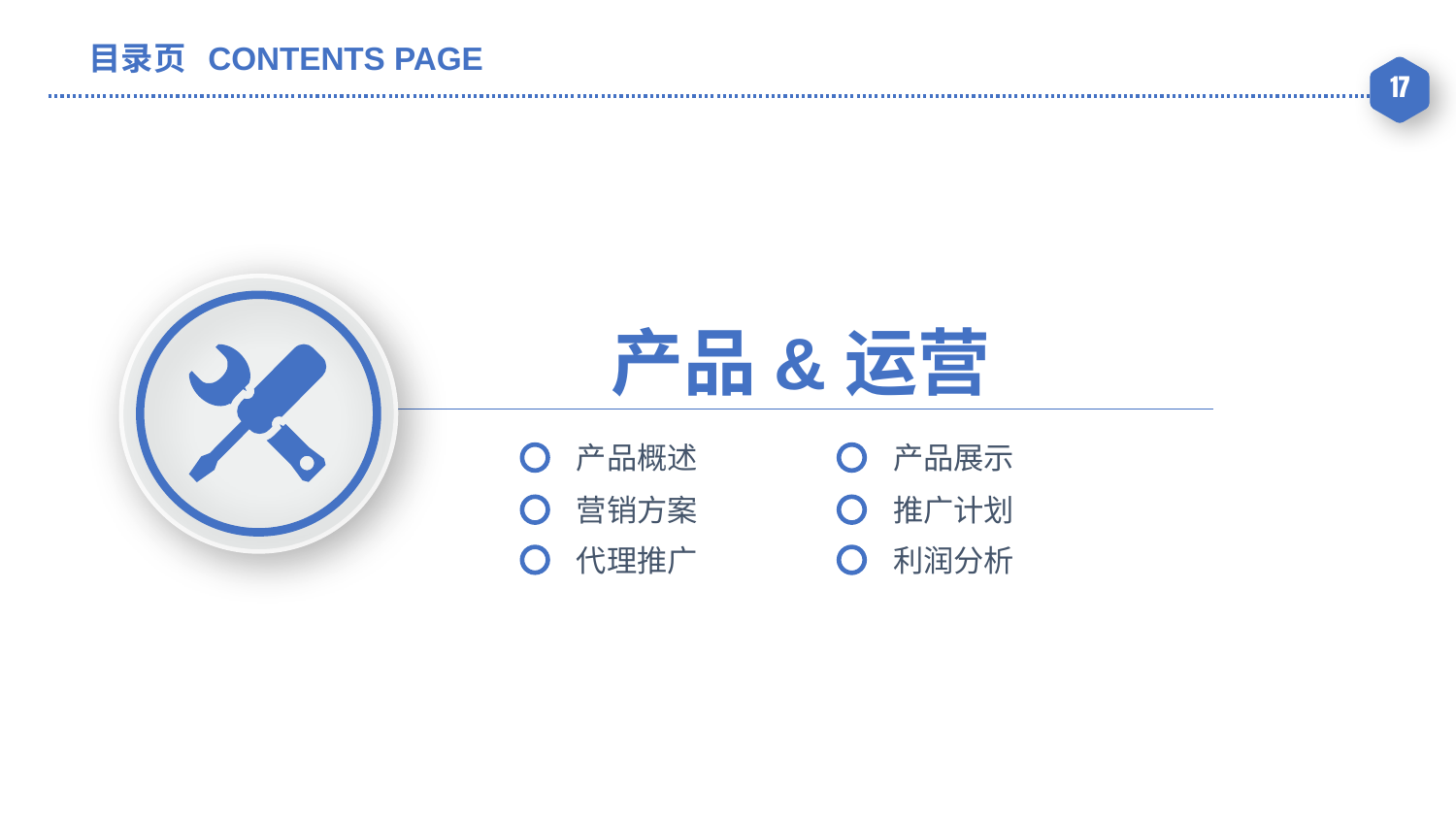

目录页  CONTENTS PAGE

产品&运营

产品概述
产品展示

营销方案
推广计划

代理推广
利润分析